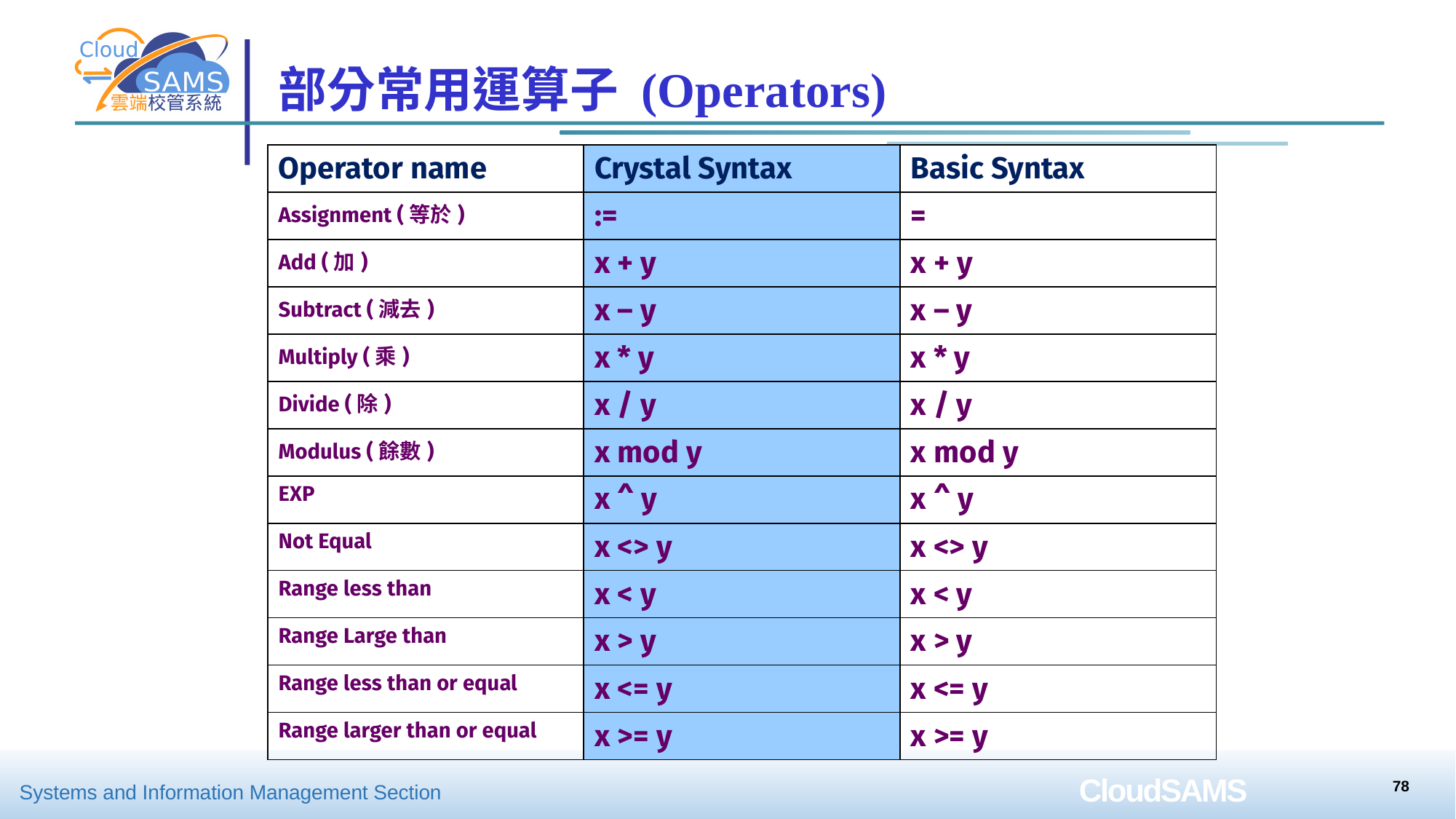

# 部分常用運算子 (Operators)
| Operator name | Crystal Syntax | Basic Syntax |
| --- | --- | --- |
| Assignment (等於) | := | = |
| Add (加) | x + y | x + y |
| Subtract (減去) | x – y | x – y |
| Multiply (乘) | x \* y | x \* y |
| Divide (除) | x / y | x / y |
| Modulus (餘數) | x mod y | x mod y |
| EXP | x ^ y | x ^ y |
| Not Equal | x <> y | x <> y |
| Range less than | x < y | x < y |
| Range Large than | x > y | x > y |
| Range less than or equal | x <= y | x <= y |
| Range larger than or equal | x >= y | x >= y |
78